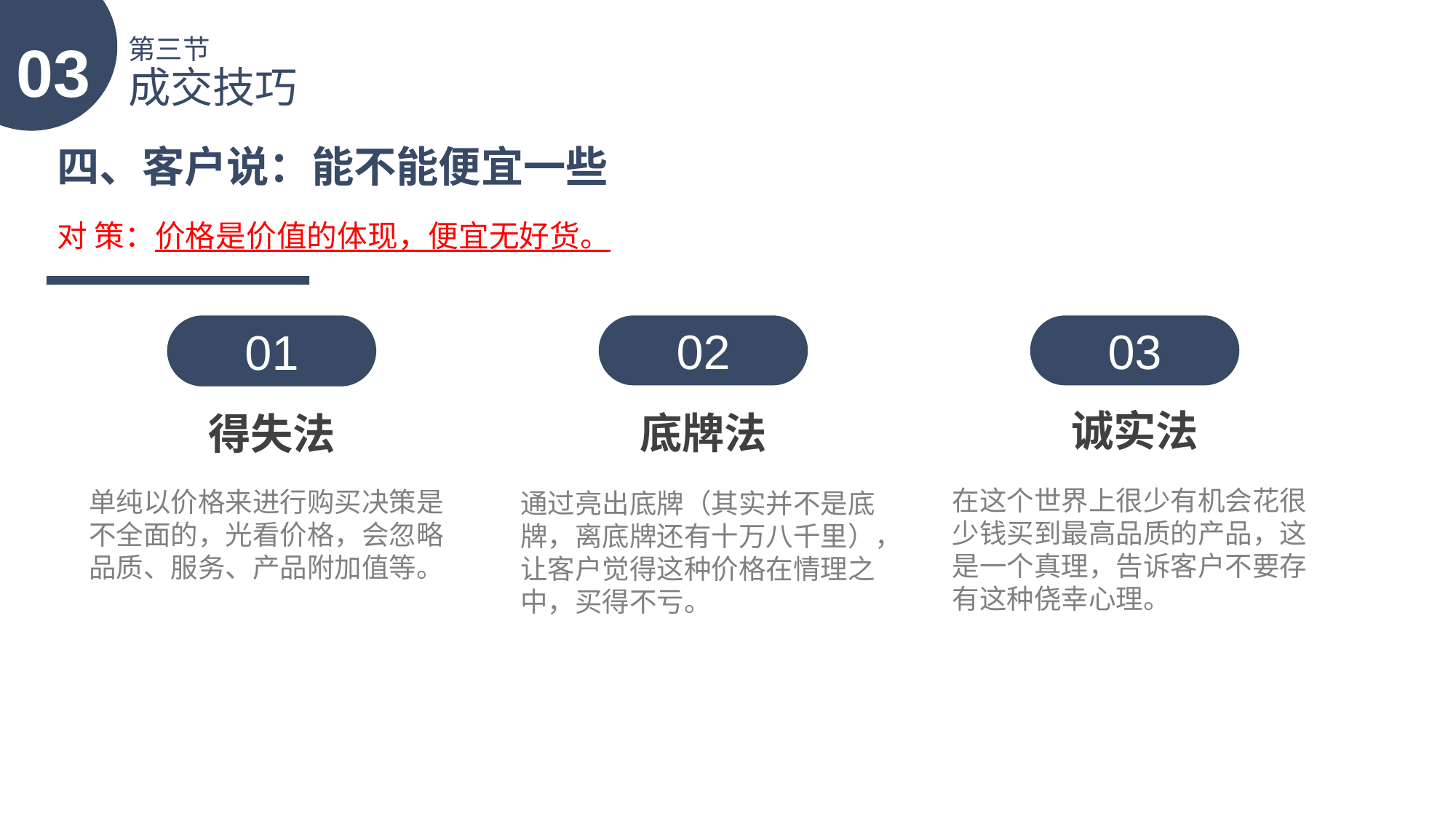

03
第三节
成交技巧
四、客户说：能不能便宜一些
对 策：价格是价值的体现，便宜无好货。

01
得失法
单纯以价格来进行购买决策是不全面的，光看价格，会忽略品质、服务、产品附加值等。
02
底牌法
通过亮出底牌（其实并不是底牌，离底牌还有十万八千里），让客户觉得这种价格在情理之
中，买得不亏。
03
诚实法
在这个世界上很少有机会花很少钱买到最高品质的产品，这是一个真理，告诉客户不要存有这种侥幸心理。